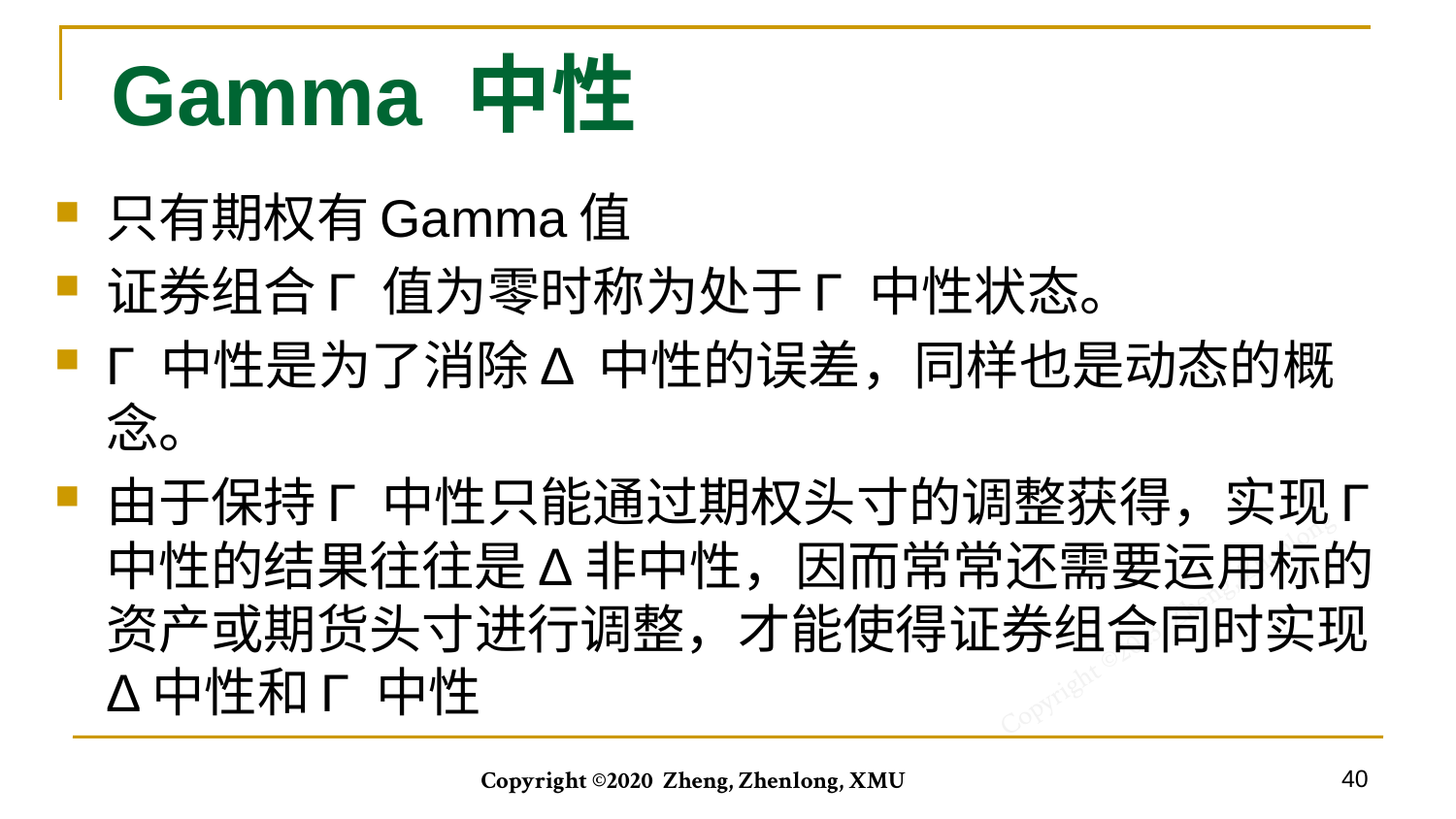

# Gamma 中性
只有期权有Gamma值
证券组合Γ 值为零时称为处于Γ 中性状态。
Γ 中性是为了消除Δ 中性的误差，同样也是动态的概念。
由于保持Γ 中性只能通过期权头寸的调整获得，实现Γ中性的结果往往是Δ非中性，因而常常还需要运用标的资产或期货头寸进行调整，才能使得证券组合同时实现Δ中性和Γ 中性
40
Copyright ©2020  Zheng, Zhenlong, XMU